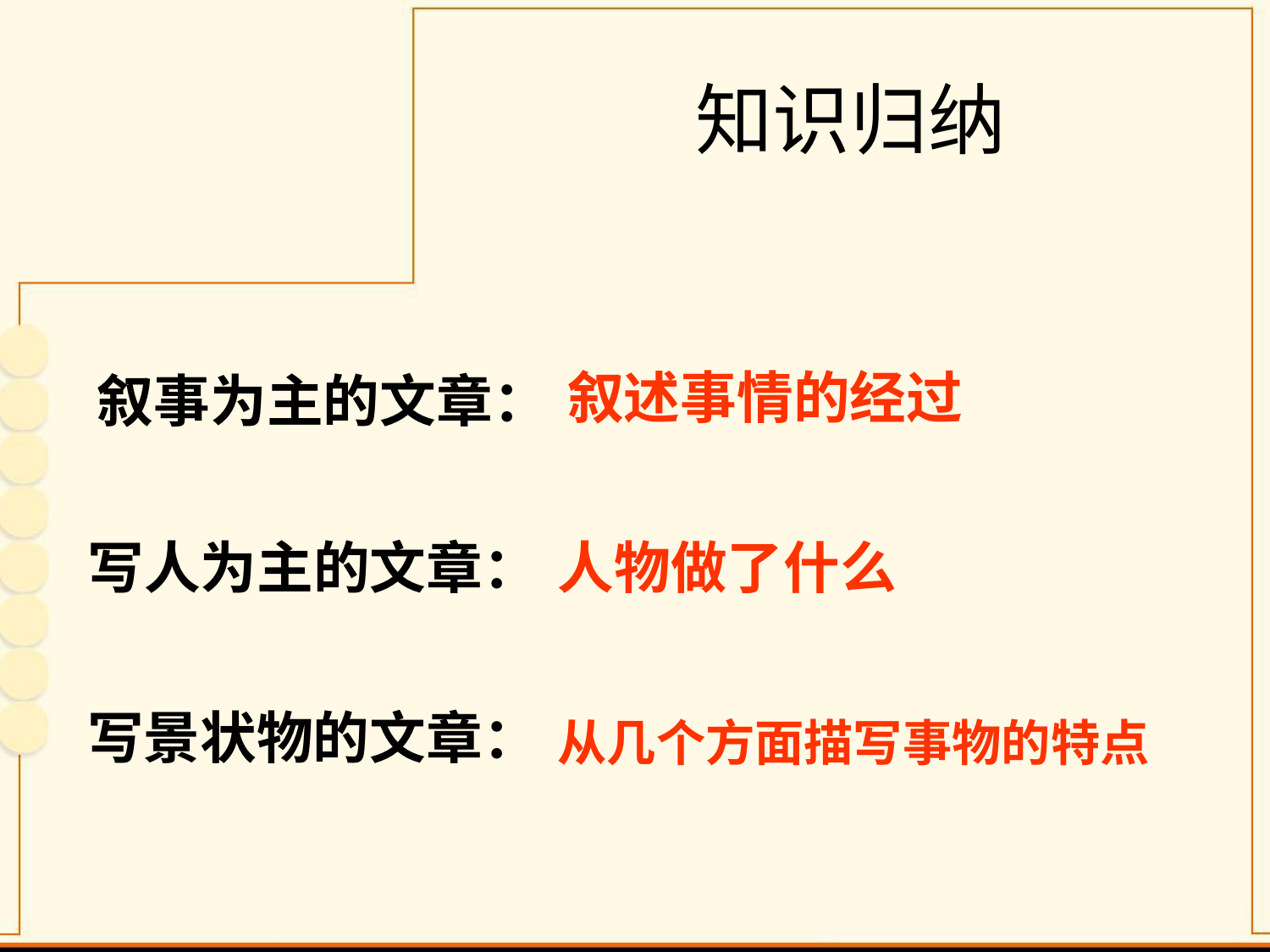

# 知识归纳
叙事为主的文章：

叙述事情的经过

写人为主的文章：
人物做了什么

写景状物的文章：
从几个方面描写事物的特点